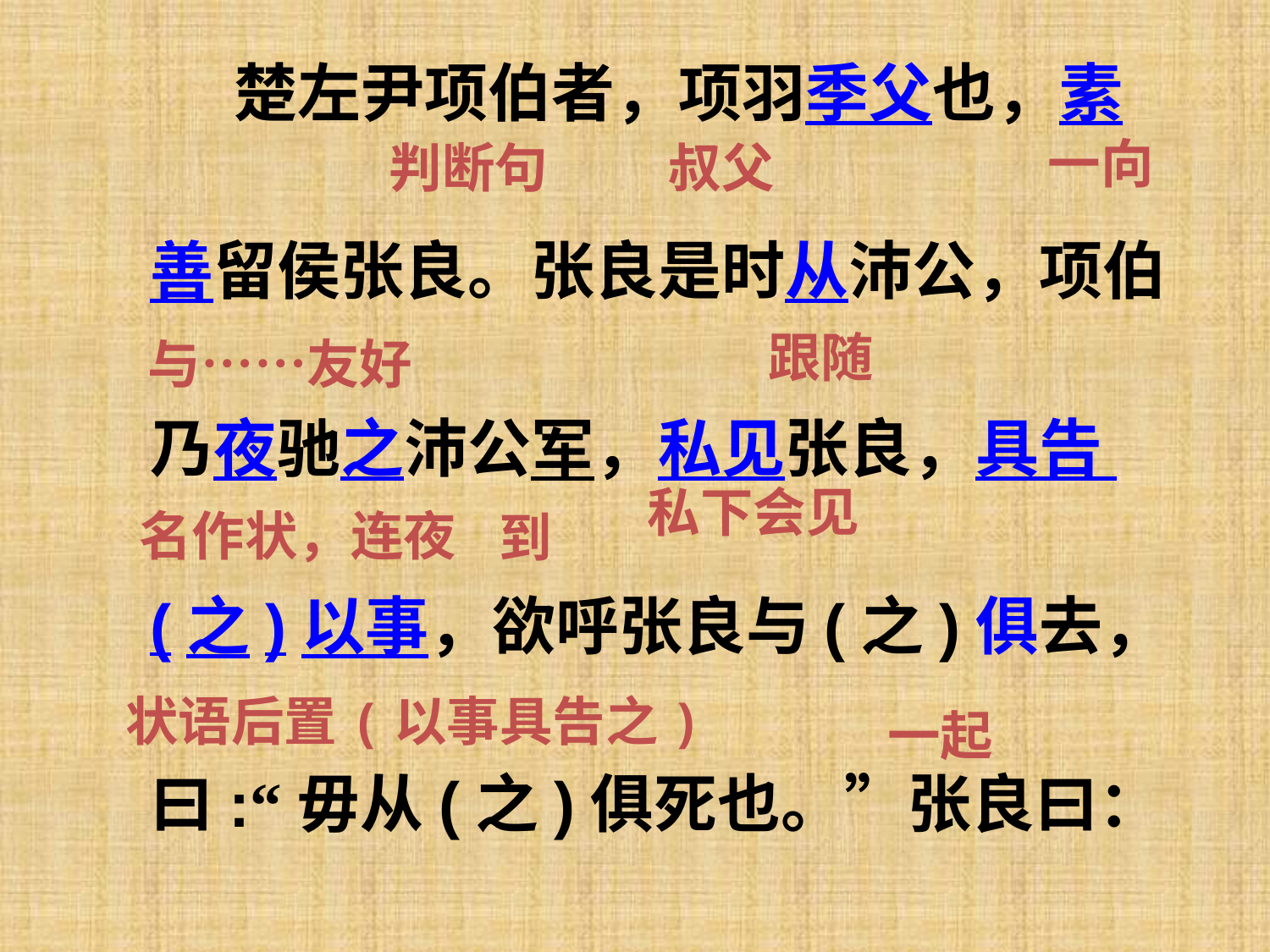

楚左尹项伯者，项羽季父也，素

善留侯张良。张良是时从沛公，项伯

乃夜驰之沛公军，私见张良，具告

(之)以事，欲呼张良与(之)俱去，

曰:“毋从(之)俱死也。”张良曰：
一向
判断句          叔父
跟随
与……友好
名作状，连夜
到
私下会见
状语后置(以事具告之)

一起